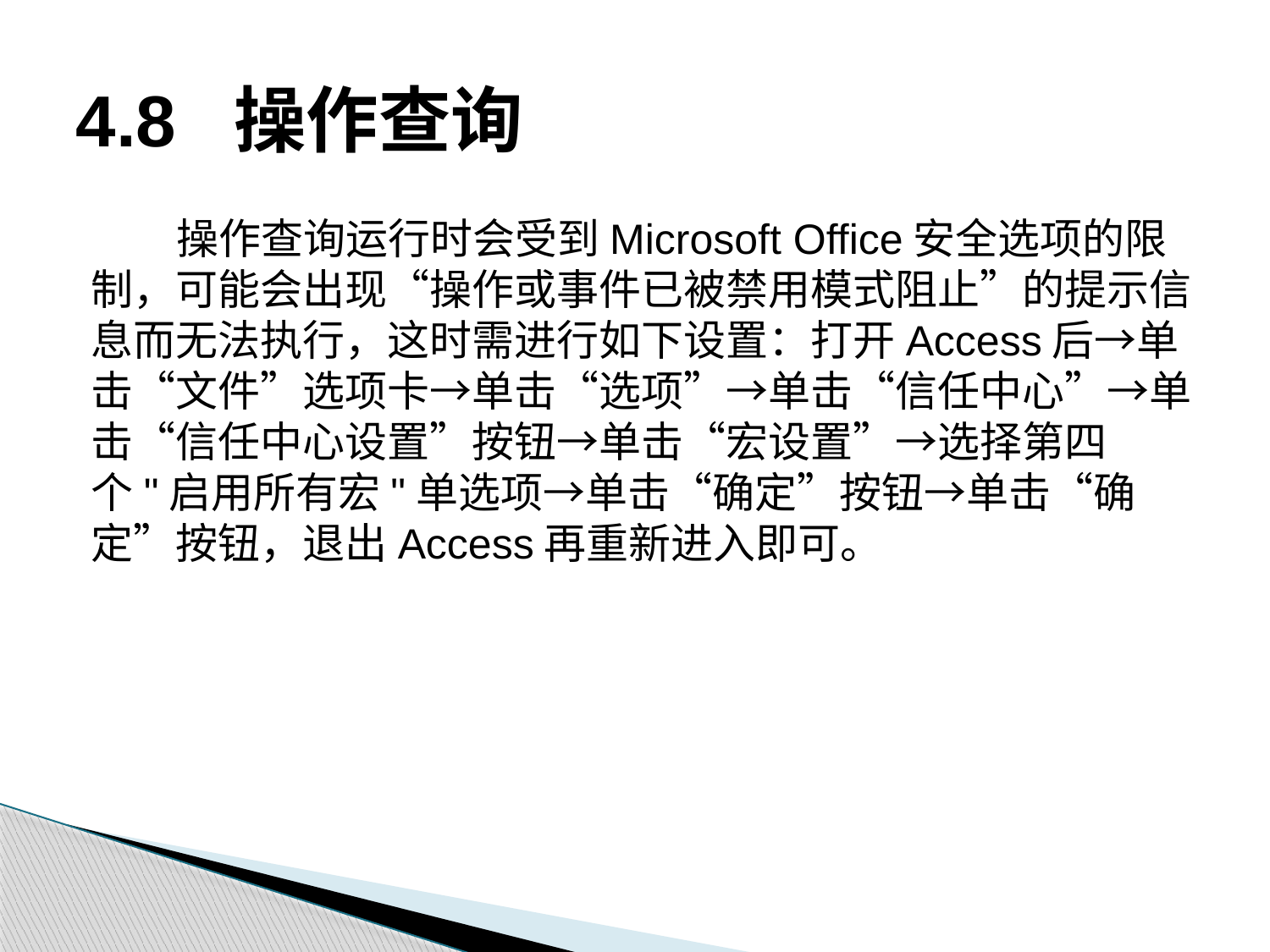

# 4.8  操作查询
操作查询运行时会受到Microsoft Office安全选项的限制，可能会出现“操作或事件已被禁用模式阻止”的提示信息而无法执行，这时需进行如下设置：打开Access后→单击“文件”选项卡→单击“选项”→单击“信任中心”→单击“信任中心设置”按钮→单击“宏设置”→选择第四个"启用所有宏"单选项→单击“确定”按钮→单击“确定”按钮，退出Access再重新进入即可。